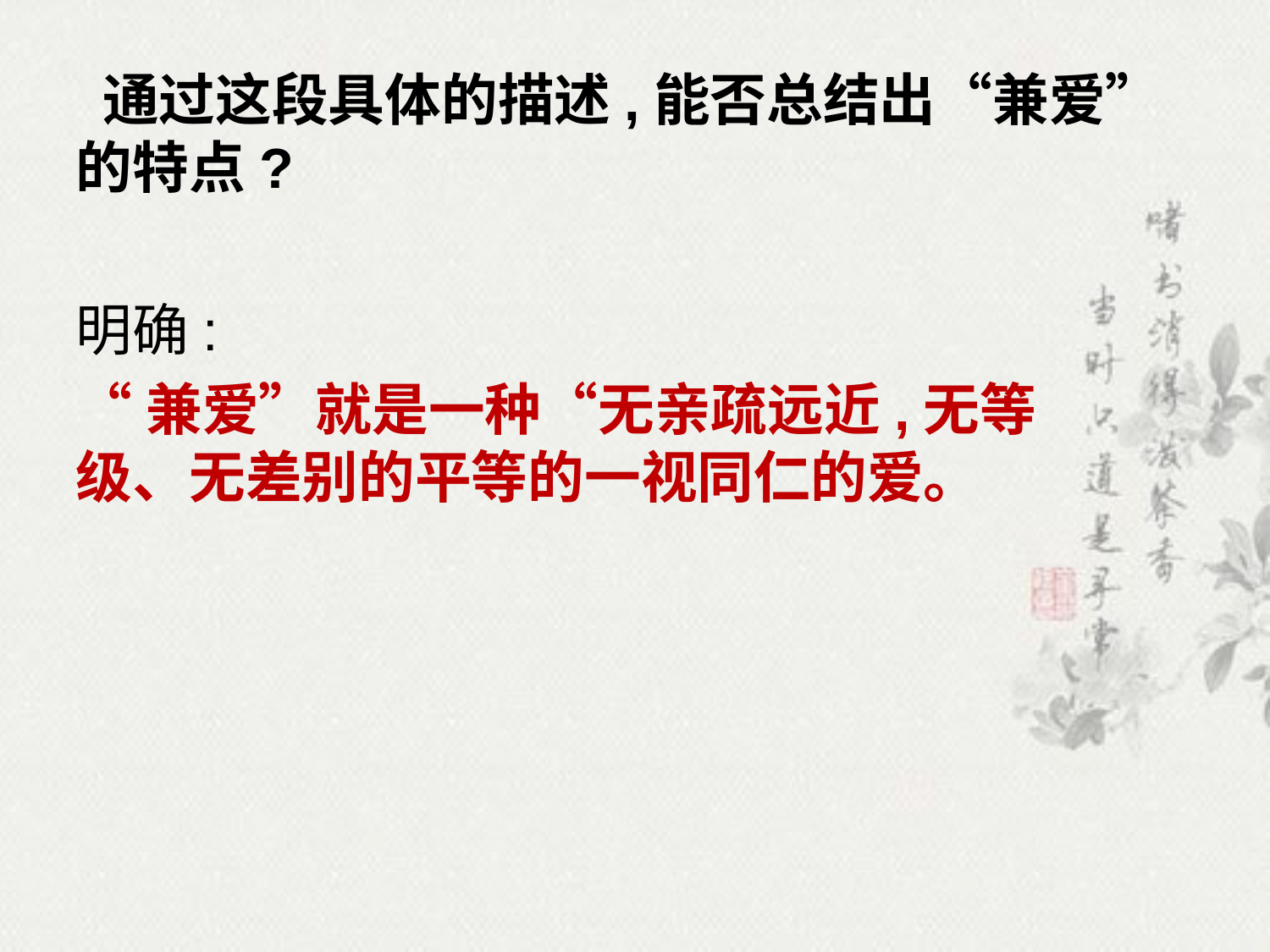

# 通过这段具体的描述,能否总结出“兼爱”的特点?
明确:
“兼爱”就是一种“无亲疏远近,无等级、无差别的平等的一视同仁的爱。